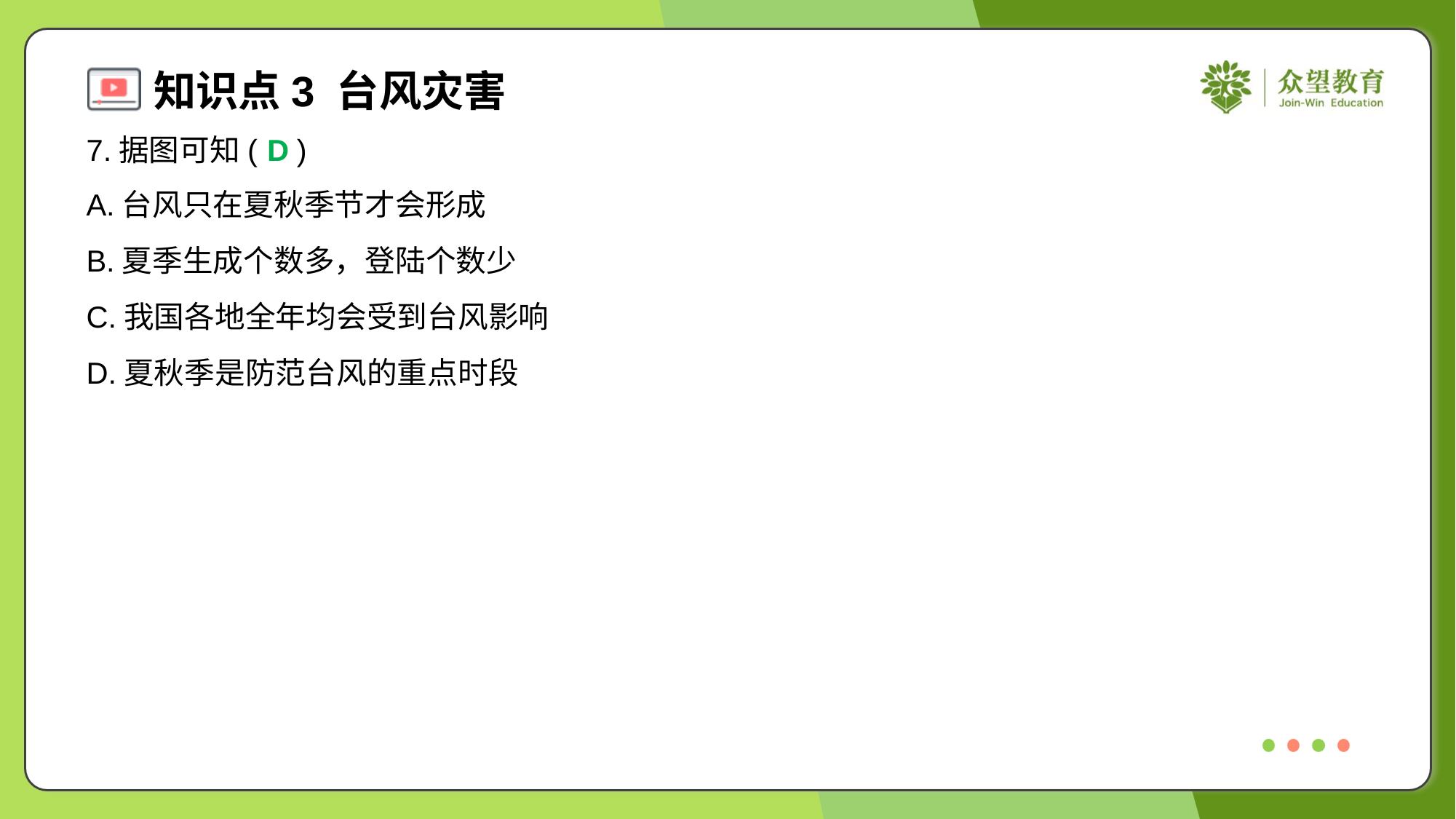

7.据图可知(     )
D
A.台风只在夏秋季节才会形成
B.夏季生成个数多，登陆个数少
C.我国各地全年均会受到台风影响
D.夏秋季是防范台风的重点时段